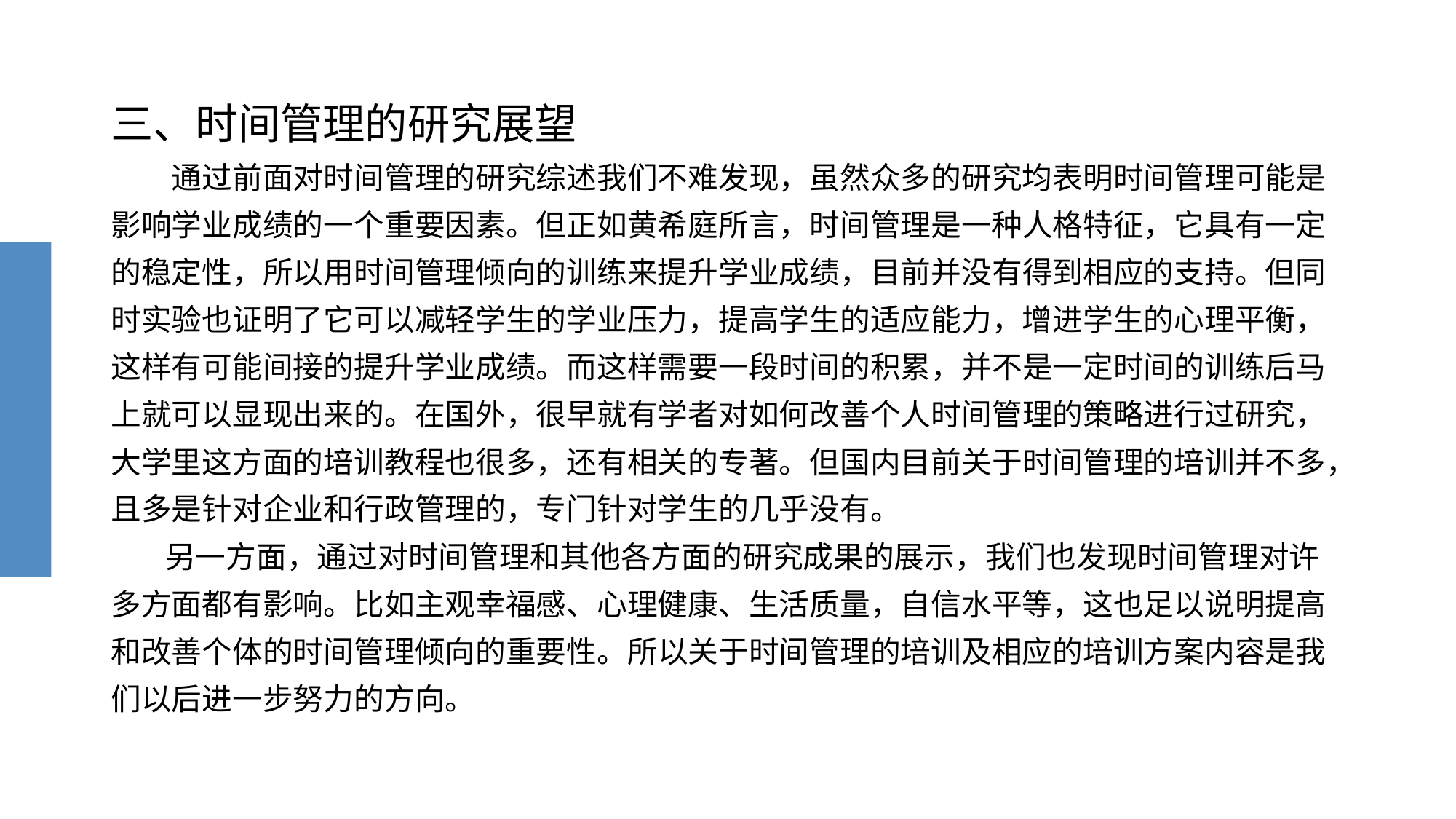

# 三、时间管理的研究展望
　　通过前面对时间管理的研究综述我们不难发现，虽然众多的研究均表明时间管理可能是影响学业成绩的一个重要因素。但正如黄希庭所言，时间管理是一种人格特征，它具有一定的稳定性，所以用时间管理倾向的训练来提升学业成绩，目前并没有得到相应的支持。但同时实验也证明了它可以减轻学生的学业压力，提高学生的适应能力，增进学生的心理平衡，这样有可能间接的提升学业成绩。而这样需要一段时间的积累，并不是一定时间的训练后马上就可以显现出来的。在国外，很早就有学者对如何改善个人时间管理的策略进行过研究，大学里这方面的培训教程也很多，还有相关的专著。但国内目前关于时间管理的培训并不多，且多是针对企业和行政管理的，专门针对学生的几乎没有。
       另一方面，通过对时间管理和其他各方面的研究成果的展示，我们也发现时间管理对许多方面都有影响。比如主观幸福感、心理健康、生活质量，自信水平等，这也足以说明提高和改善个体的时间管理倾向的重要性。所以关于时间管理的培训及相应的培训方案内容是我们以后进一步努力的方向。